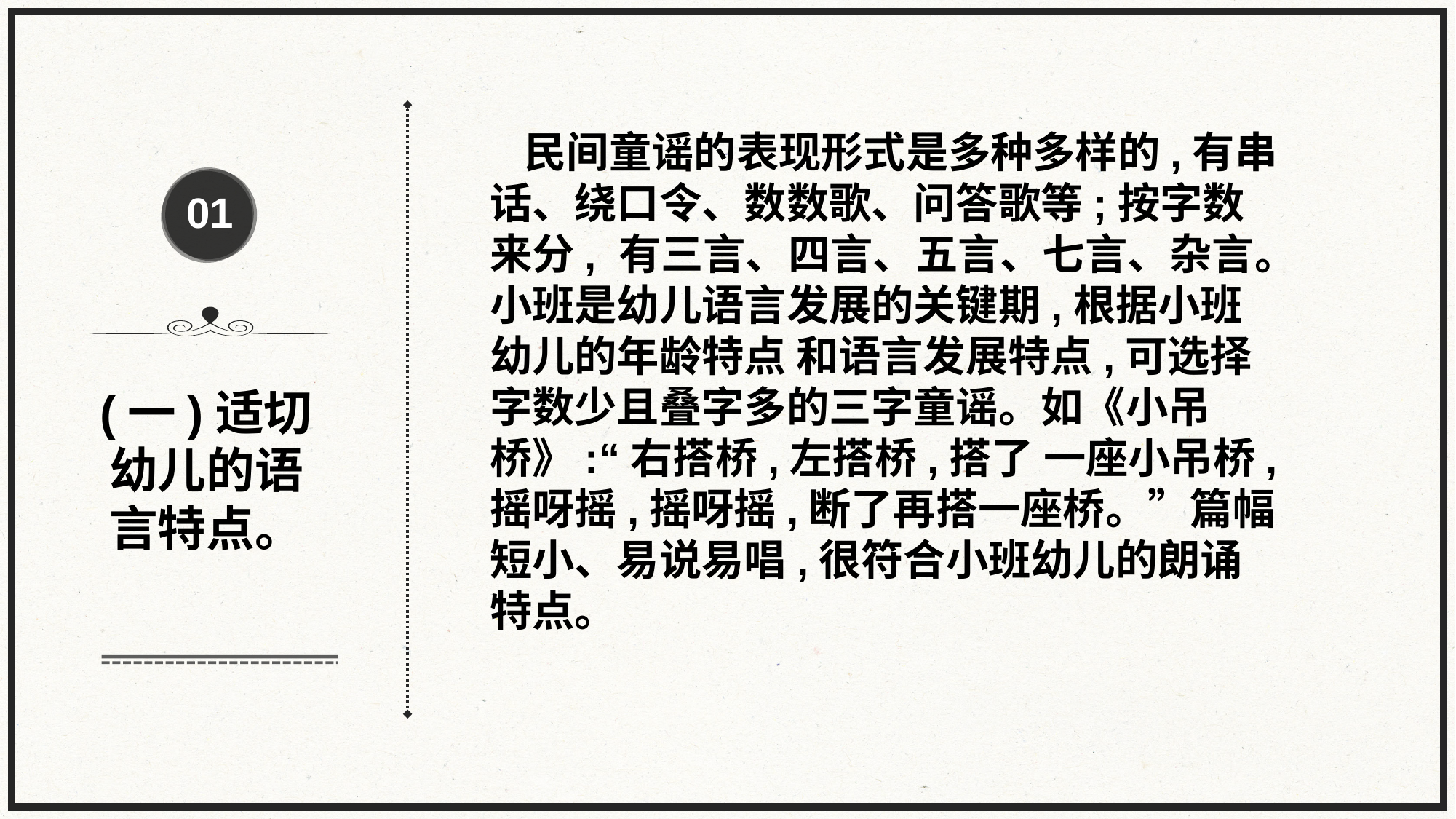

民间童谣的表现形式是多种多样的,有串话、绕口令、数数歌、问答歌等;按字数来分, 有三言、四言、五言、七言、杂言。小班是幼儿语言发展的关键期,根据小班幼儿的年龄特点 和语言发展特点,可选择字数少且叠字多的三字童谣。如《小吊桥》:“右搭桥,左搭桥,搭了 一座小吊桥,摇呀摇,摇呀摇,断了再搭一座桥。”篇幅短小、易说易唱,很符合小班幼儿的朗诵 特点。

01

(一)适切幼儿的语言特点。